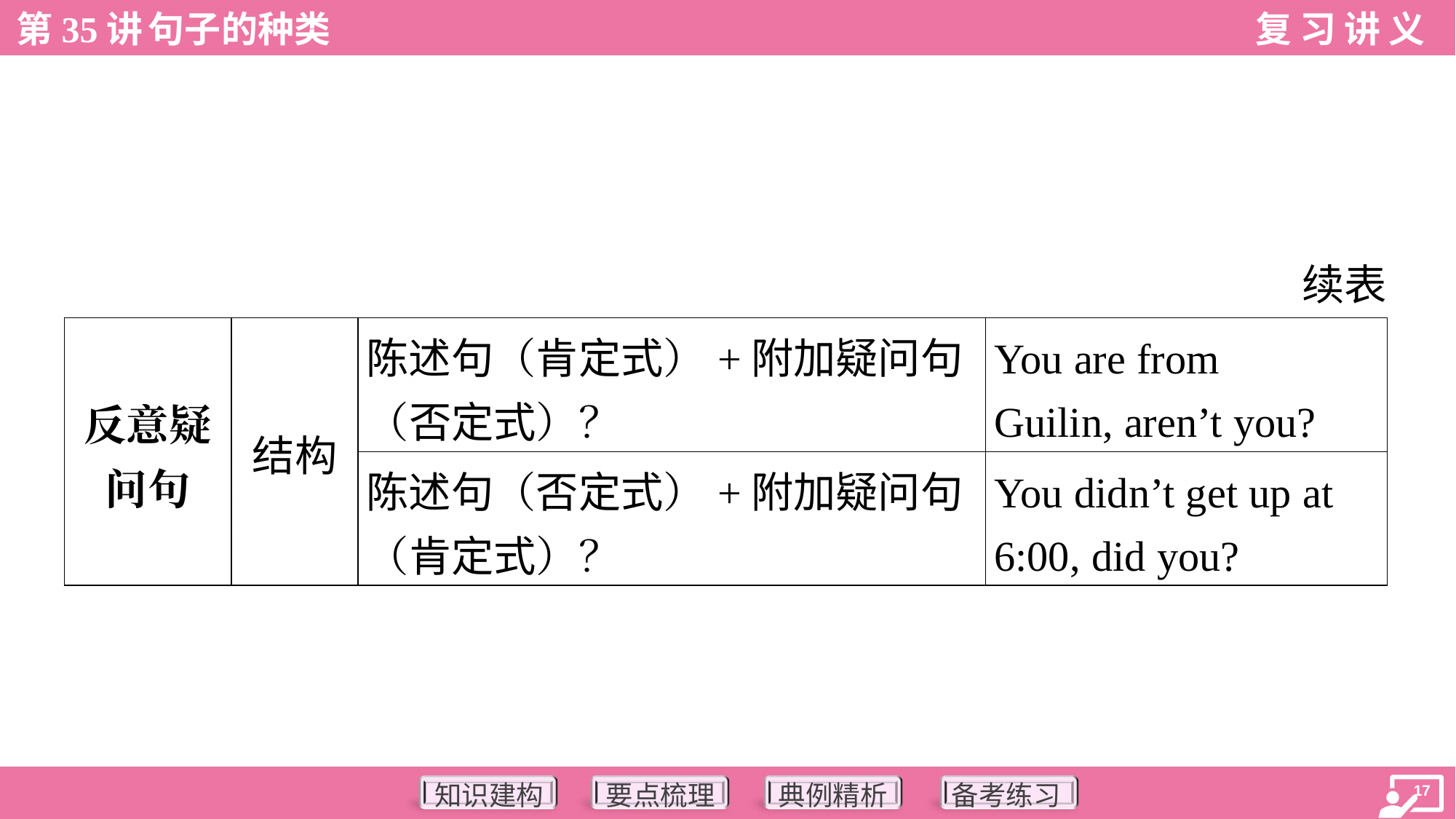

续表
| 反意疑 问句 | 结构 | 陈述句（肯定式）+附加疑问句 （否定式）？ | You are from Guilin, aren’t you? |
| --- | --- | --- | --- |
|  |  | 陈述句（否定式）+附加疑问句 （肯定式）？ | You didn’t get up at 6:00, did you? |